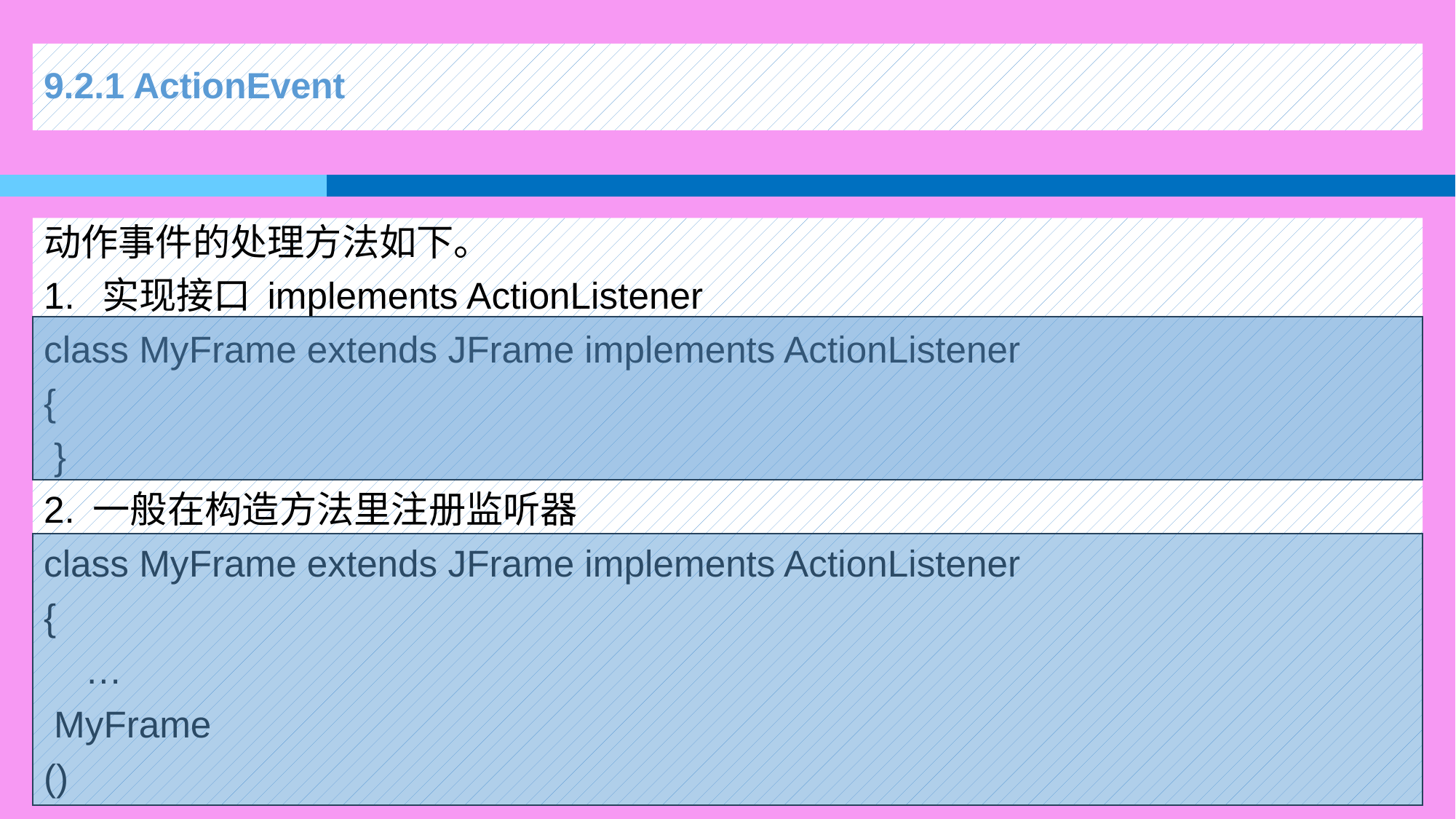

# 9.2.1 ActionEvent
动作事件的处理方法如下。
实现接口 implements ActionListener
class MyFrame extends JFrame implements ActionListener
{
 }
2. 一般在构造方法里注册监听器
class MyFrame extends JFrame implements ActionListener
{
    …
 MyFrame
()